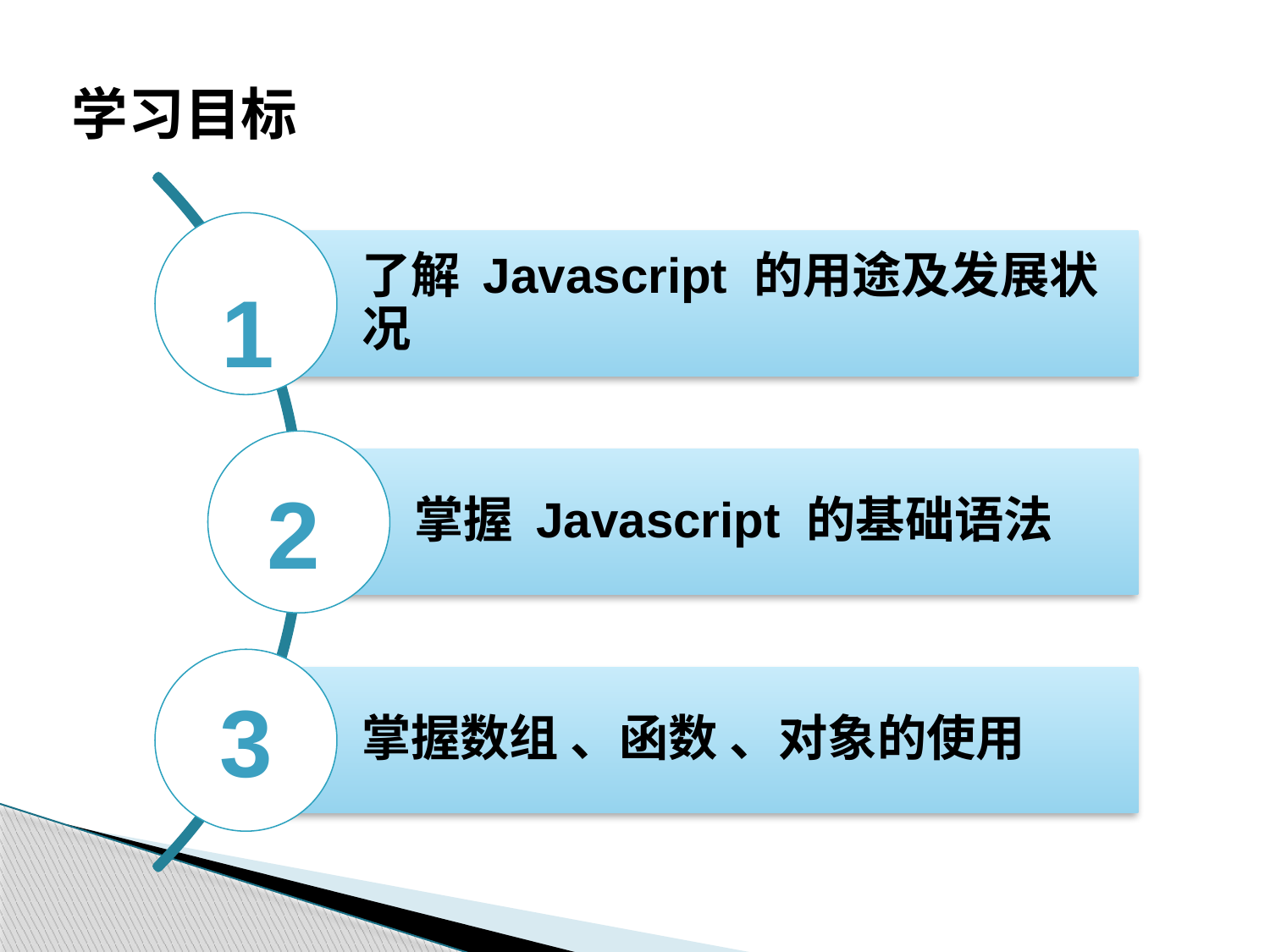

学习目标
了解 Javascript 的用途及发展状况
掌握 Javascript 的基础语法
掌握数组 、函数 、对象的使用
1
2
3